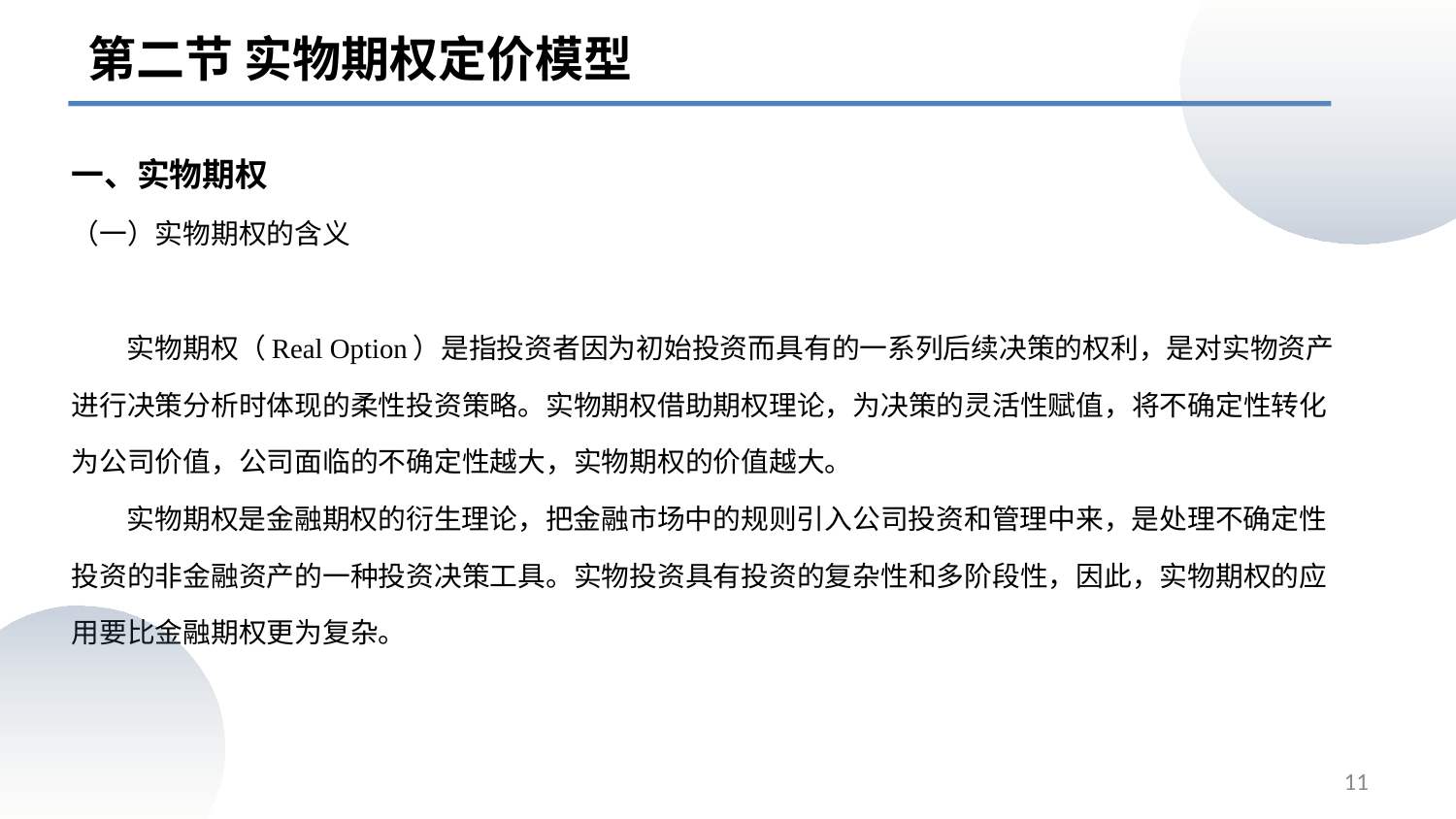

第二节 实物期权定价模型
一、实物期权
（一）实物期权的含义

        实物期权（Real Option）是指投资者因为初始投资而具有的一系列后续决策的权利，是对实物资产进行决策分析时体现的柔性投资策略。实物期权借助期权理论，为决策的灵活性赋值，将不确定性转化为公司价值，公司面临的不确定性越大，实物期权的价值越大。
        实物期权是金融期权的衍生理论，把金融市场中的规则引入公司投资和管理中来，是处理不确定性投资的非金融资产的一种投资决策工具。实物投资具有投资的复杂性和多阶段性，因此，实物期权的应用要比金融期权更为复杂。

11